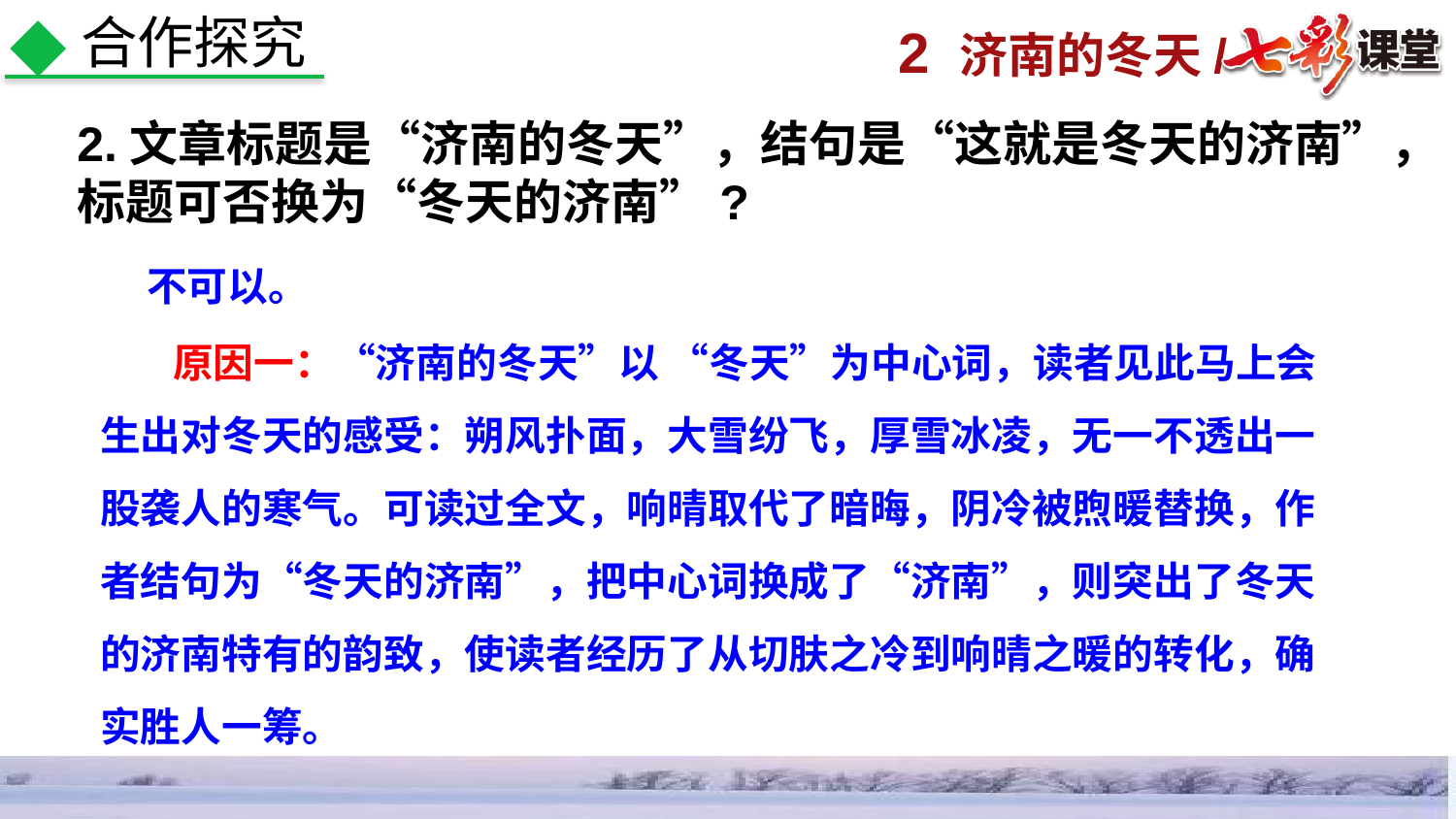

合作探究

2.文章标题是“济南的冬天”，结句是“这就是冬天的济南”，标题可否换为“冬天的济南”?
不可以。
原因一：“济南的冬天”以 “冬天”为中心词，读者见此马上会生出对冬天的感受：朔风扑面，大雪纷飞，厚雪冰凌，无一不透出一股袭人的寒气。可读过全文，响晴取代了暗晦，阴冷被煦暖替换，作者结句为“冬天的济南”，把中心词换成了“济南”，则突出了冬天的济南特有的韵致，使读者经历了从切肤之冷到响晴之暖的转化，确实胜人一筹。